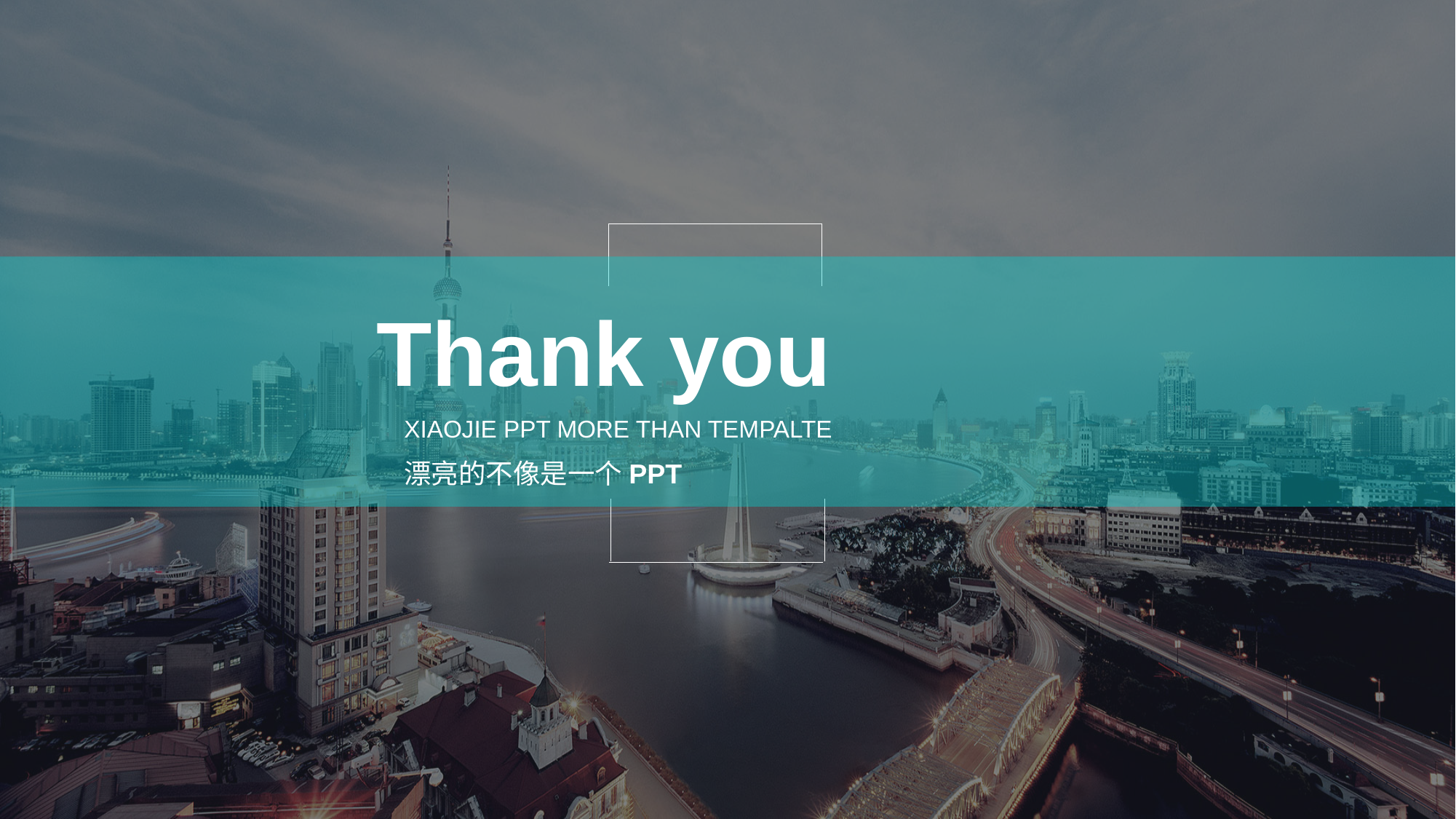

Thank you
XIAOJIE PPT MORE THAN TEMPALTE
漂亮的不像是一个PPT